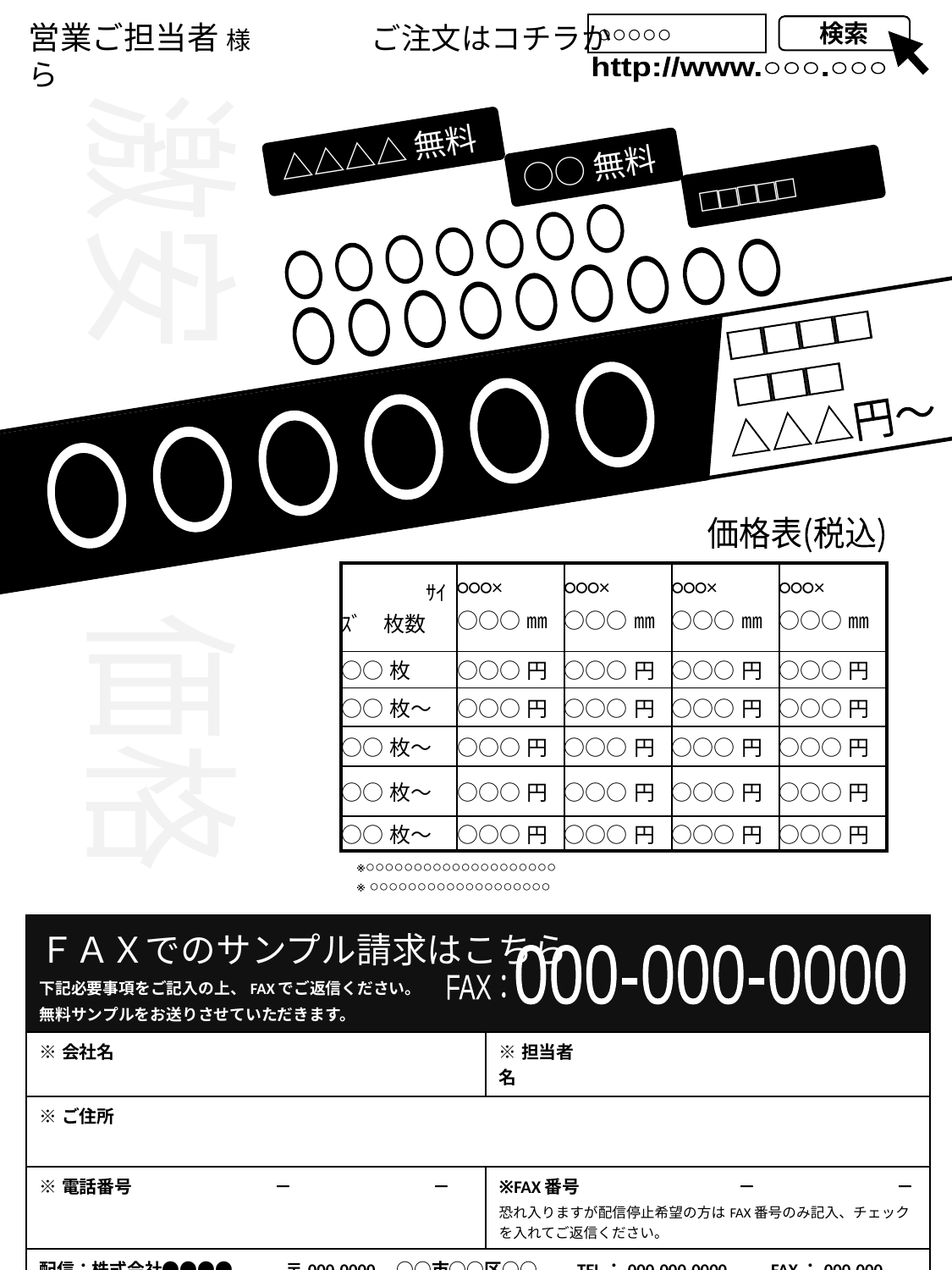

○○○○○
営業ご担当者 様　　　　ご注文はコチラから

検索

http://www.○○○.○○○
△△△△無料
○○無料
□□□□□
○○○○○○○
○○○○○○○○○
□□□□
□□□
　　　　　　　　　　　　　　　　　　　　　　　●●●●●限定○社募集！！

○○○○○○
△△△円～
激安　　価格
価格表(税込)
| ｻｲｽﾞ　枚数 | ○○○× ○○○㎜ | ○○○× ○○○㎜ | ○○○× ○○○㎜ | ○○○× ○○○㎜ |
| --- | --- | --- | --- | --- |
| ○○枚 | ○○○円 | ○○○円 | ○○○円 | ○○○円 |
| ○○枚～ | ○○○円 | ○○○円 | ○○○円 | ○○○円 |
| ○○枚～ | ○○○円 | ○○○円 | ○○○円 | ○○○円 |
| ○○枚～ | ○○○円 | ○○○円 | ○○○円 | ○○○円 |
| ○○枚～ | ○○○円 | ○○○円 | ○○○円 | ○○○円 |
※○○○○○○○○○○○○○○○○○○○○
※○○○○○○○○○○○○○○○○○○○
| ＦＡＸでのサンプル請求はこちら 下記必要事項をご記入の上、FAXでご返信ください。 無料サンプルをお送りさせていただきます。 |  |  |  |
| --- | --- | --- | --- |
| ※会社名 |  | ※担当者名 |  |
| ※ご住所 |  |  |  |
| ※電話番号 | －　　　　　　　　－ | ※FAX番号　　　　　　　　　－　　　　　　　　－ 恐れ入りますが配信停止希望の方はFAX番号のみ記入、チェックを入れてご返信ください。 |  |
| 配信：株式会社●●●●　　　〒000-0000　○○市○○区○○　　TEL：000-000-0000　　FAX：000-000-0000 |  |  |  |
000-000-0000
FAX：